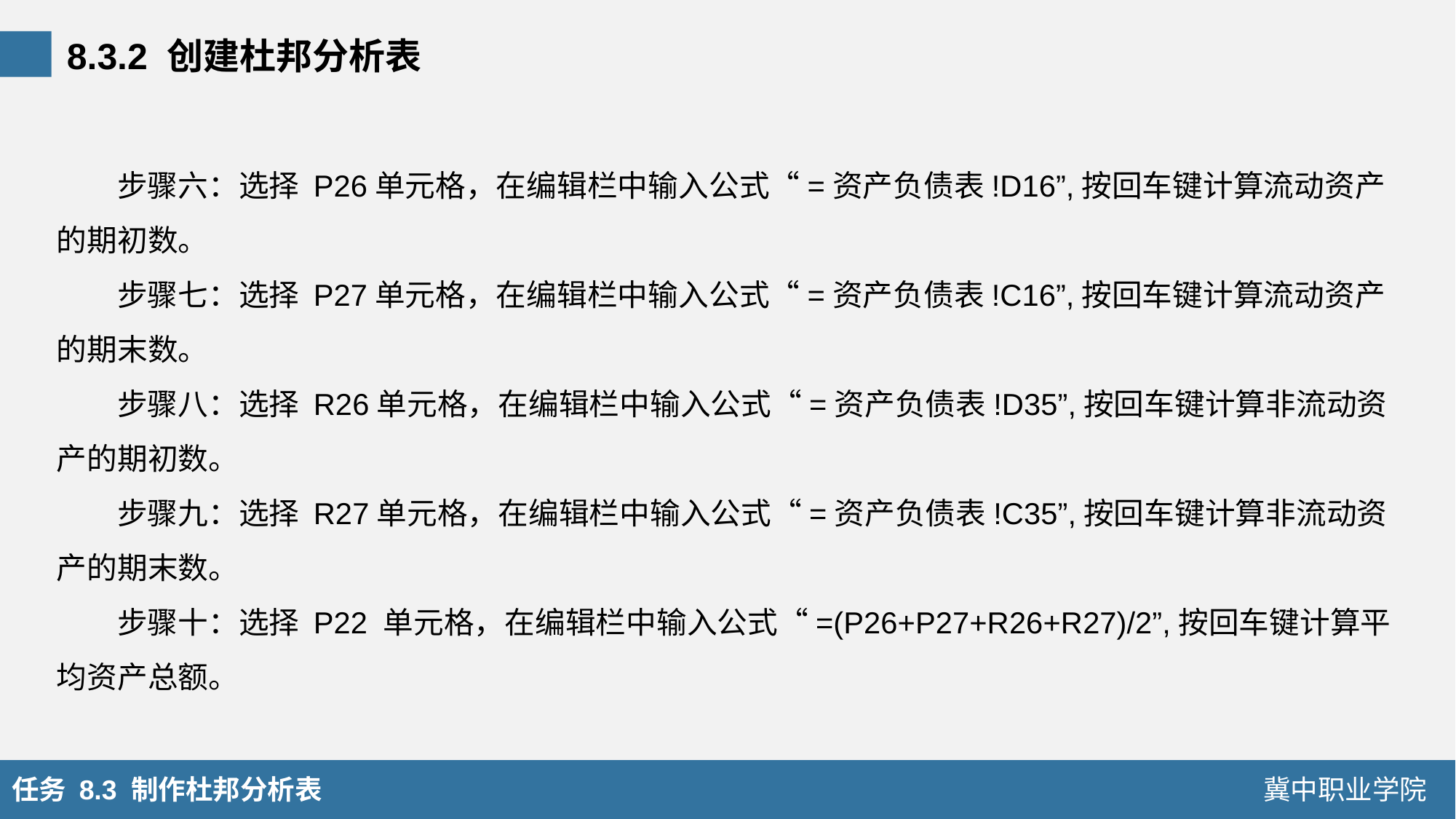

8.3.2 创建杜邦分析表
步骤六：选择 P26单元格，在编辑栏中输入公式“=资产负债表!D16”,按回车键计算流动资产的期初数。
步骤七：选择 P27单元格，在编辑栏中输入公式“=资产负债表!C16”,按回车键计算流动资产的期末数。
步骤八：选择 R26单元格，在编辑栏中输入公式“=资产负债表!D35”,按回车键计算非流动资产的期初数。
步骤九：选择 R27单元格，在编辑栏中输入公式“=资产负债表!C35”,按回车键计算非流动资产的期末数。
步骤十：选择 P22 单元格，在编辑栏中输入公式“=(P26+P27+R26+R27)/2”,按回车键计算平均资产总额。

任务 8.3 制作杜邦分析表
冀中职业学院